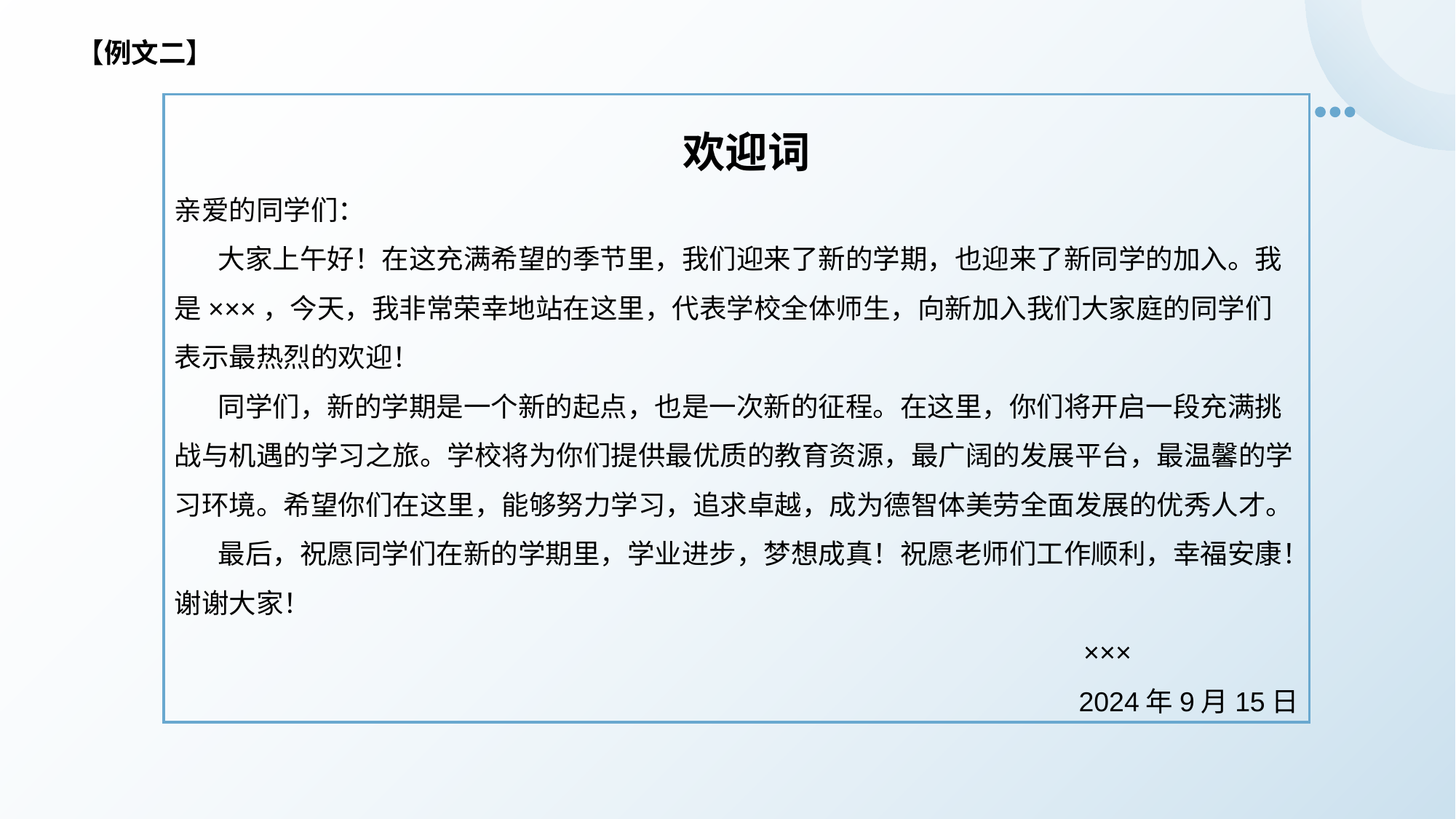

【例文二】
 欢迎词
亲爱的同学们：
      大家上午好！在这充满希望的季节里，我们迎来了新的学期，也迎来了新同学的加入。我是×××，今天，我非常荣幸地站在这里，代表学校全体师生，向新加入我们大家庭的同学们表示最热烈的欢迎！
      同学们，新的学期是一个新的起点，也是一次新的征程。在这里，你们将开启一段充满挑战与机遇的学习之旅。学校将为你们提供最优质的教育资源，最广阔的发展平台，最温馨的学习环境。希望你们在这里，能够努力学习，追求卓越，成为德智体美劳全面发展的优秀人才。
      最后，祝愿同学们在新的学期里，学业进步，梦想成真！祝愿老师们工作顺利，幸福安康！谢谢大家！
                                                                                                                       ×××
2024年9月15日